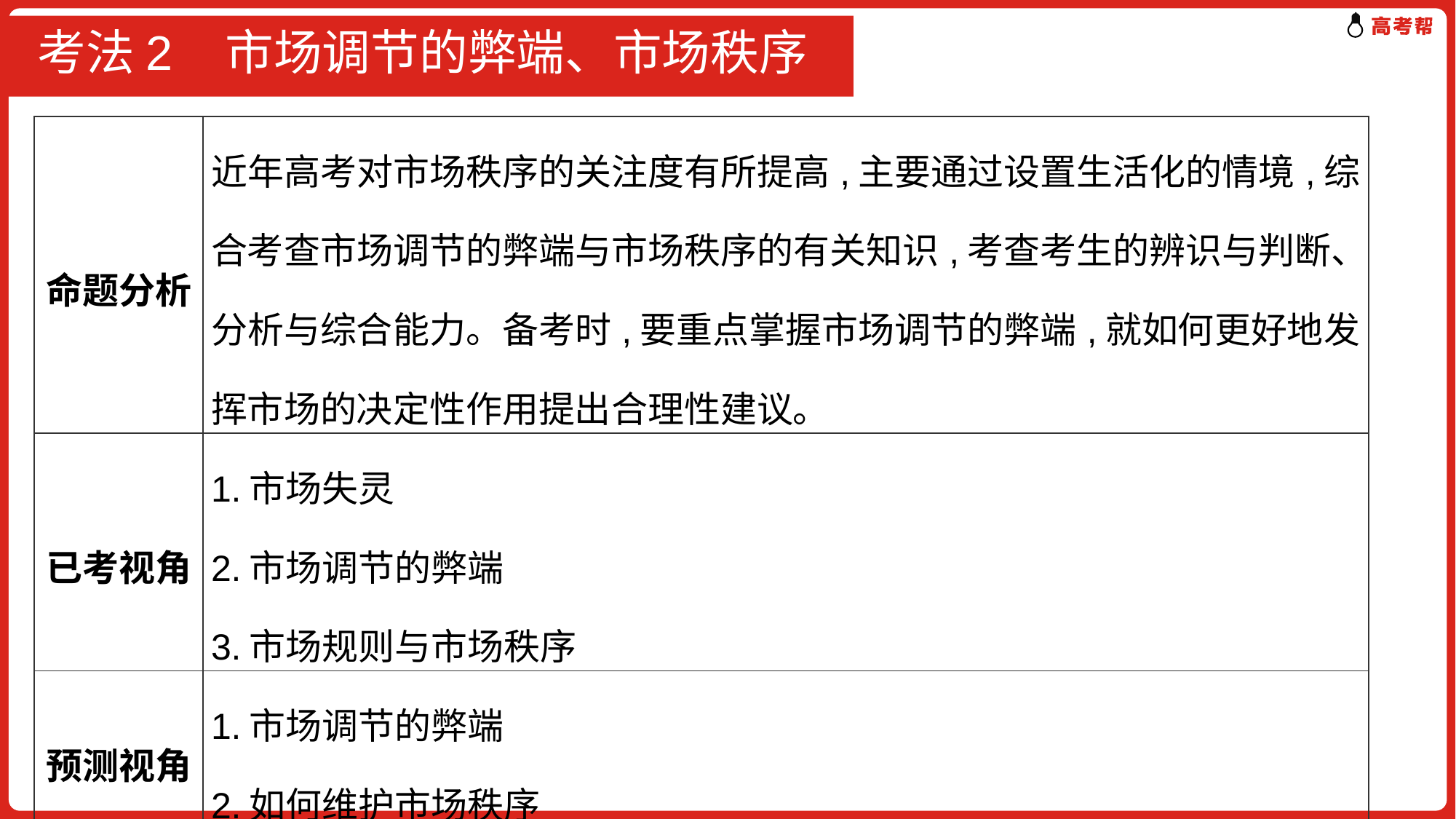

# 考法2   市场调节的弊端、市场秩序
| 命题分析 | 近年高考对市场秩序的关注度有所提高,主要通过设置生活化的情境,综合考查市场调节的弊端与市场秩序的有关知识,考查考生的辨识与判断、分析与综合能力。备考时,要重点掌握市场调节的弊端,就如何更好地发挥市场的决定性作用提出合理性建议。 |
| --- | --- |
| 已考视角 | 1.市场失灵 2.市场调节的弊端 3.市场规则与市场秩序 |
| 预测视角 | 1.市场调节的弊端 2.如何维护市场秩序 |